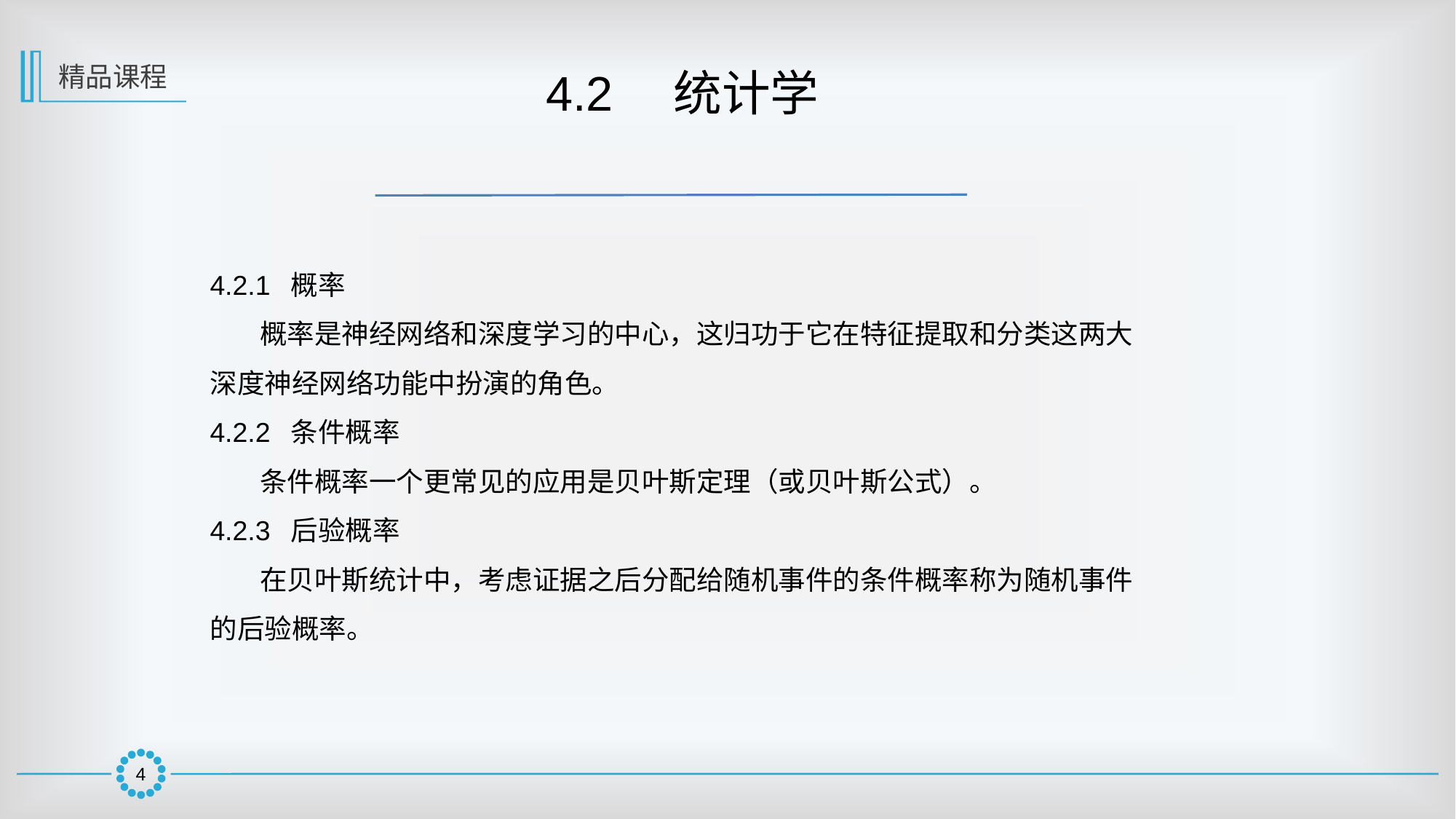

精品课程
 4.2　统计学

4.2.1 概率
       概率是神经网络和深度学习的中心，这归功于它在特征提取和分类这两大深度神经网络功能中扮演的角色。
4.2.2 条件概率
       条件概率一个更常见的应用是贝叶斯定理（或贝叶斯公式）。
4.2.3 后验概率
       在贝叶斯统计中，考虑证据之后分配给随机事件的条件概率称为随机事件的后验概率。

4